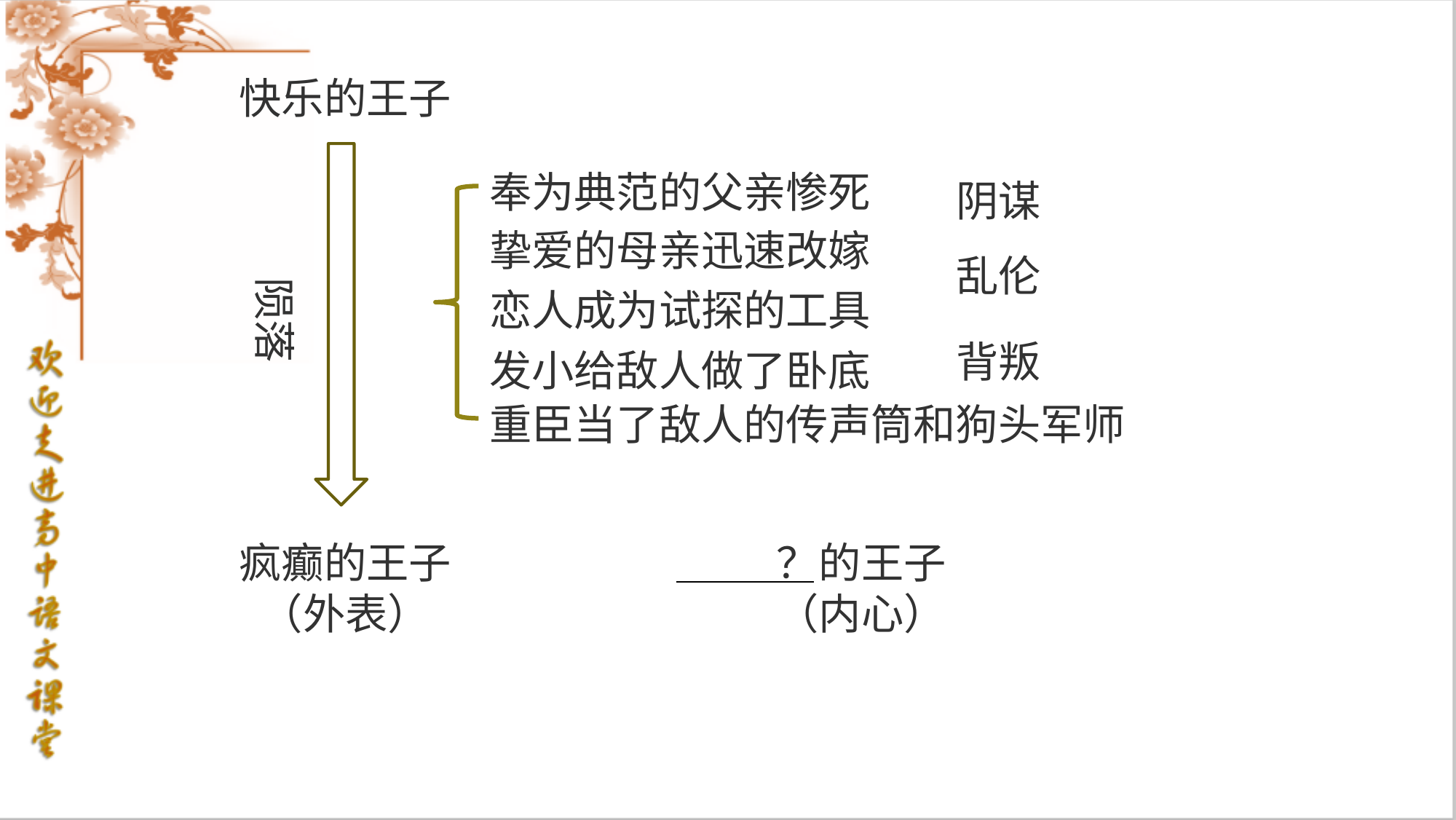

快乐的王子

陨落
奉为典范的父亲惨死
阴谋

挚爱的母亲迅速改嫁
乱伦
恋人成为试探的工具
背叛
发小给敌人做了卧底
重臣当了敌人的传声筒和狗头军师
疯癫的王子
（外表）
？的王子
（内心）